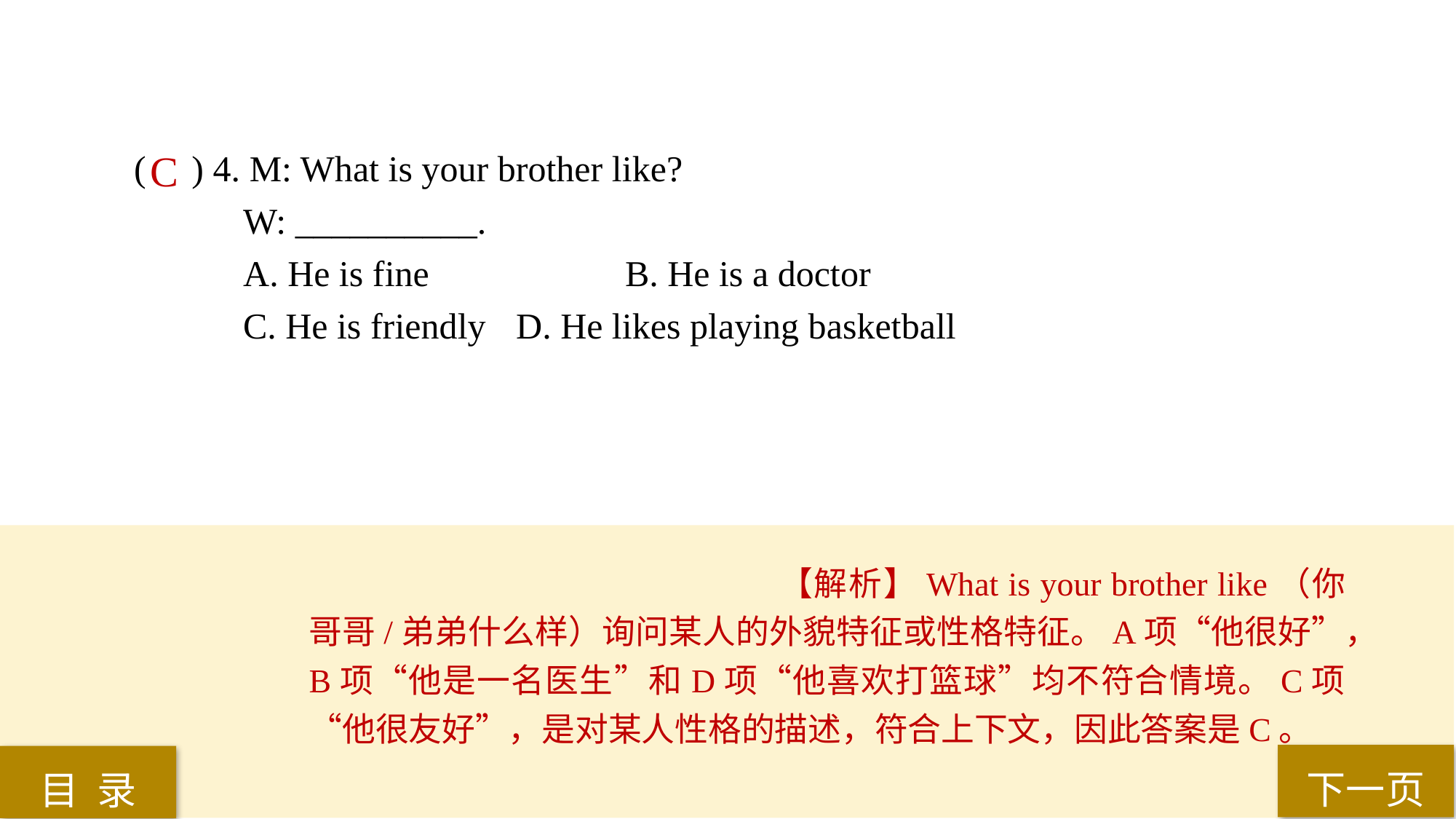

(     ) 4. M: What is your brother like?
W: __________.
A. He is fine 		B. He is a doctor
C. He is friendly 	D. He likes playing basketball
C
【解析】What is your brother like（你哥哥/弟弟什么样）询问某人的外貌特征或性格特征。A项“他很好”，B项“他是一名医生”和D项“他喜欢打篮球”均不符合情境。C项“他很友好”，是对某人性格的描述，符合上下文，因此答案是C。